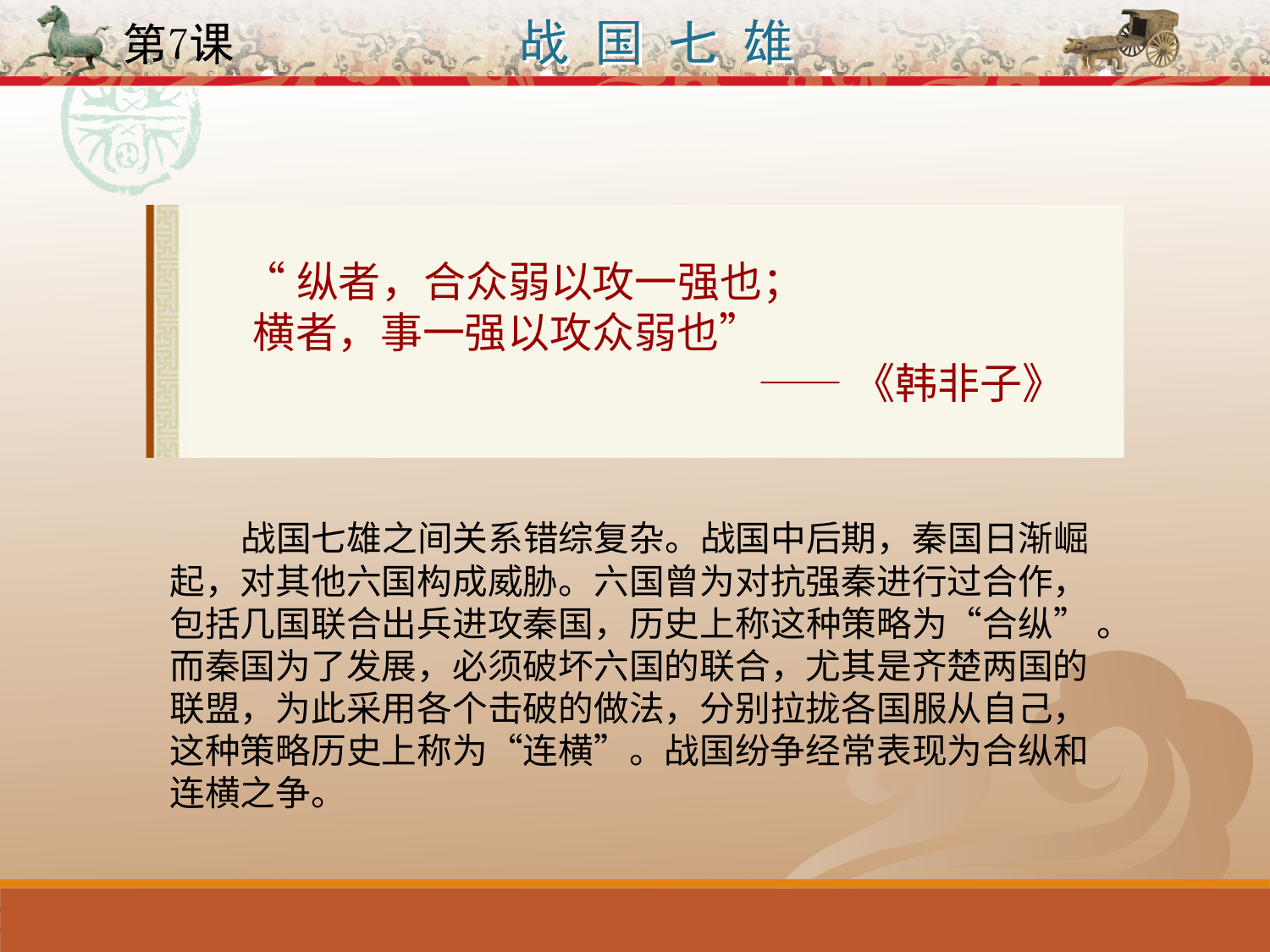

“纵者，合众弱以攻一强也；
      横者，事一强以攻众弱也”
 ——《韩非子》
        战国七雄之间关系错综复杂。战国中后期，秦国日渐崛起，对其他六国构成威胁。六国曾为对抗强秦进行过合作，包括几国联合出兵进攻秦国，历史上称这种策略为“合纵” 。而秦国为了发展，必须破坏六国的联合，尤其是齐楚两国的联盟，为此采用各个击破的做法，分别拉拢各国服从自己，这种策略历史上称为“连横”。战国纷争经常表现为合纵和连横之争。